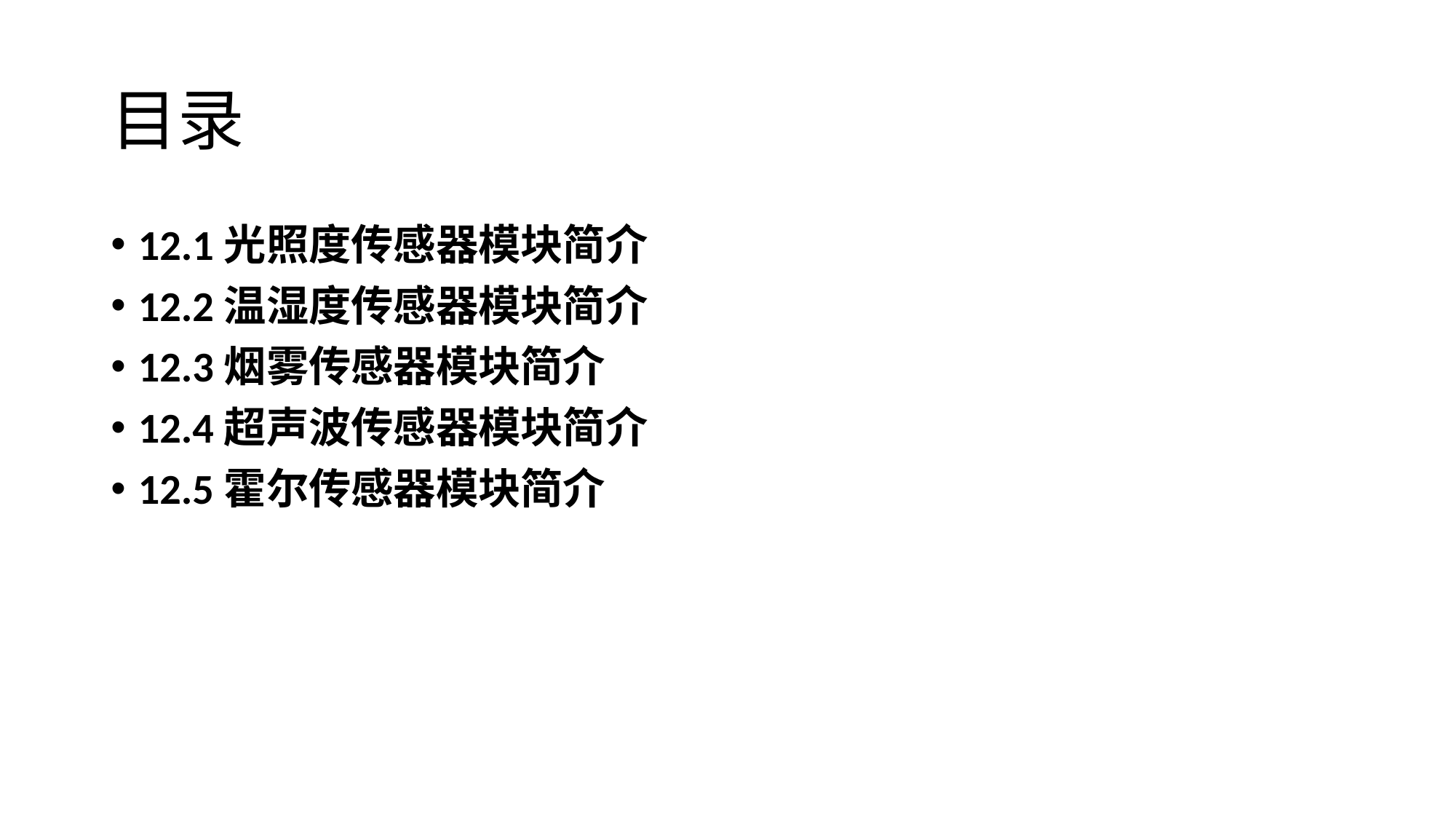

# 目录
12.1光照度传感器模块简介
12.2温湿度传感器模块简介
12.3烟雾传感器模块简介
12.4超声波传感器模块简介
12.5霍尔传感器模块简介